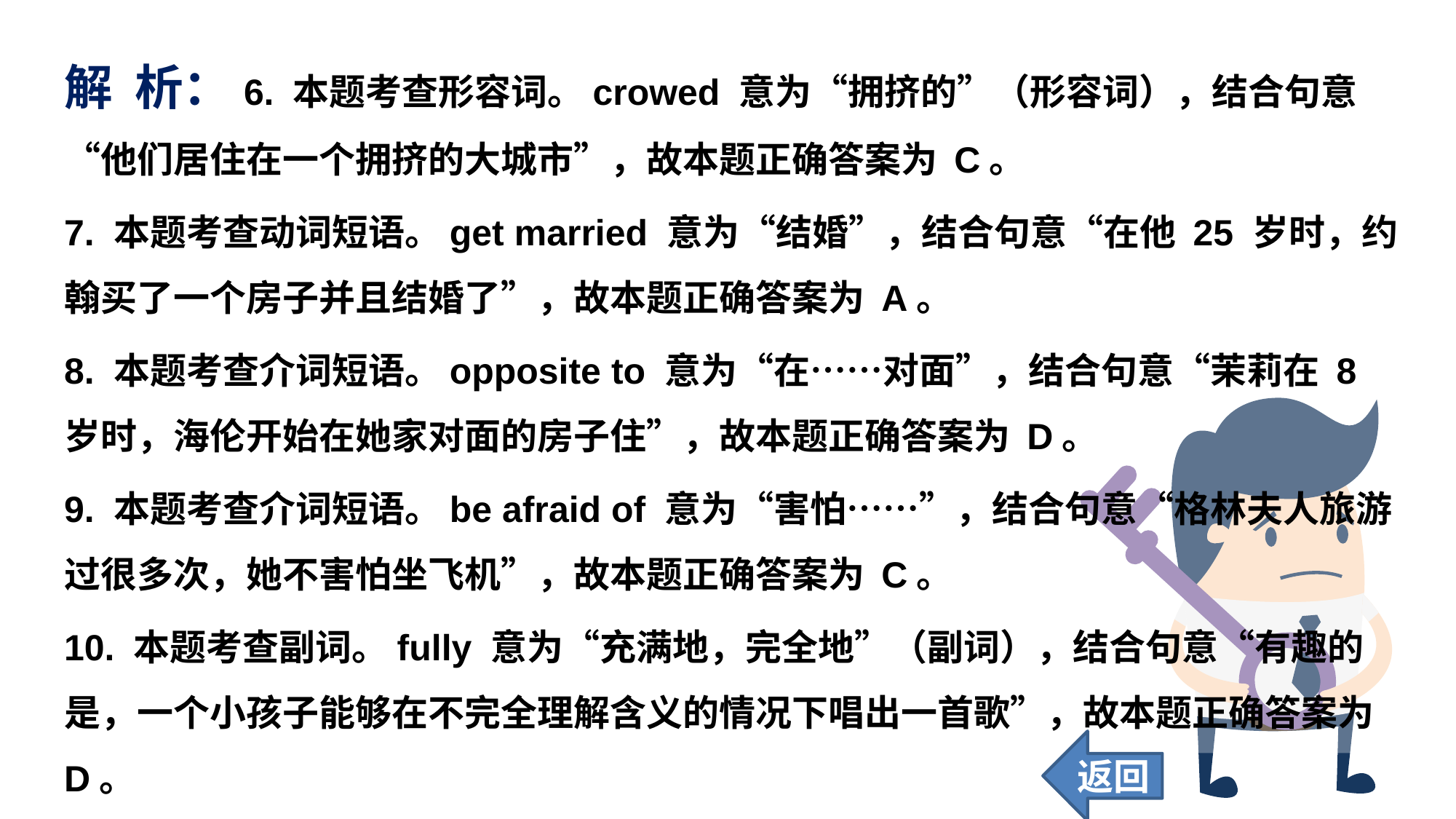

解  析：6. 本题考查形容词。crowed 意为“拥挤的”（形容词），结合句意“他们居住在一个拥挤的大城市”，故本题正确答案为 C。
7. 本题考查动词短语。get married 意为“结婚”，结合句意“在他 25 岁时，约翰买了一个房子并且结婚了”，故本题正确答案为 A。
8. 本题考查介词短语。opposite to 意为“在……对面”，结合句意“茉莉在 8 岁时，海伦开始在她家对面的房子住”，故本题正确答案为 D。
9. 本题考查介词短语。be afraid of 意为“害怕……”，结合句意“格林夫人旅游过很多次，她不害怕坐飞机”，故本题正确答案为 C。
10. 本题考查副词。fully 意为“充满地，完全地”（副词），结合句意“有趣的是，一个小孩子能够在不完全理解含义的情况下唱出一首歌”，故本题正确答案为 D。

返回
71